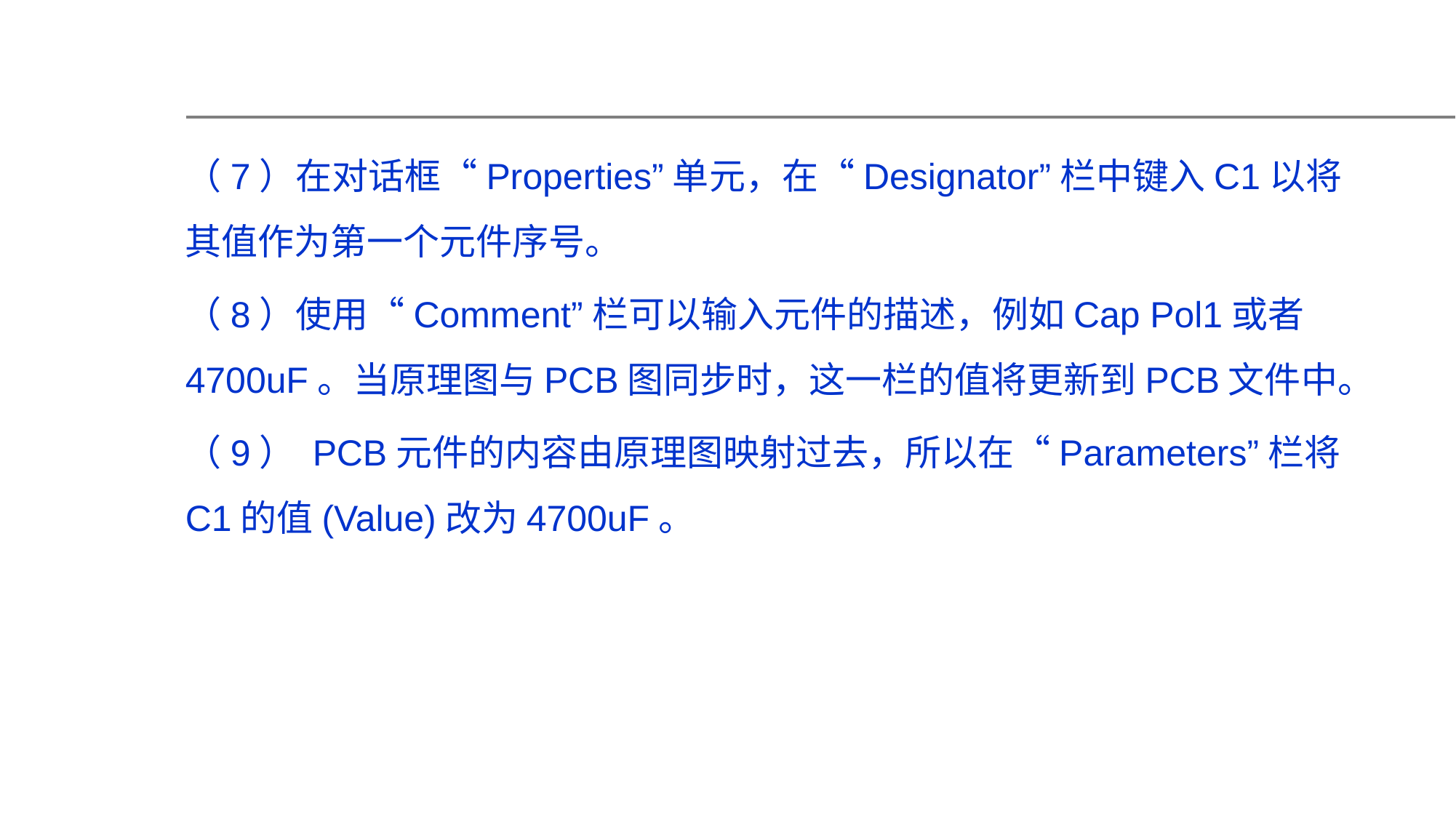

（7）在对话框“Properties”单元，在“Designator”栏中键入C1以将其值作为第一个元件序号。
（8）使用“Comment”栏可以输入元件的描述，例如Cap Pol1或者4700uF。当原理图与PCB图同步时，这一栏的值将更新到PCB文件中。
（9） PCB元件的内容由原理图映射过去，所以在“Parameters”栏将C1的值(Value)改为4700uF。